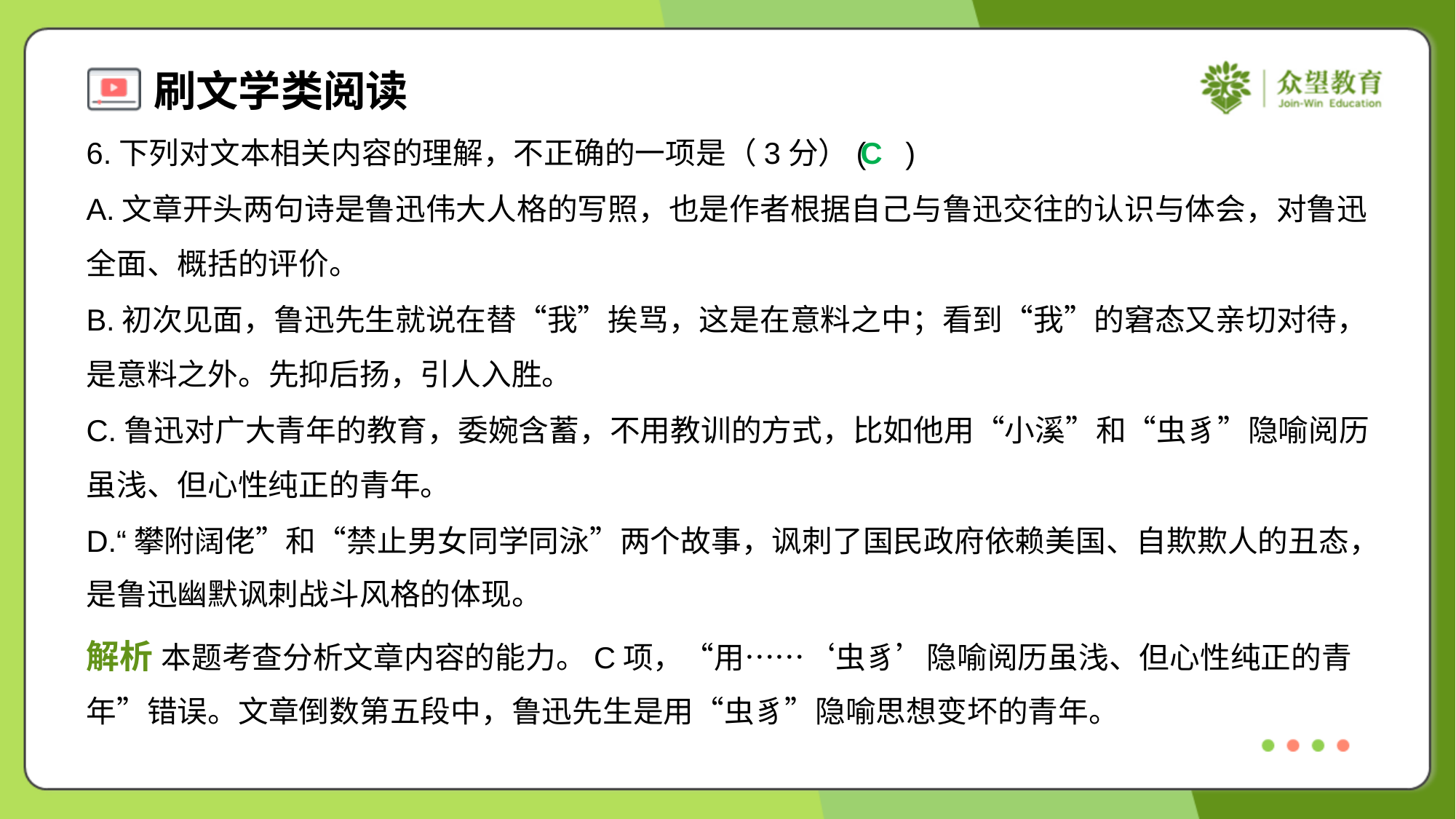

6.下列对文本相关内容的理解，不正确的一项是（3分）(     )
C
A.文章开头两句诗是鲁迅伟大人格的写照，也是作者根据自己与鲁迅交往的认识与体会，对鲁迅
全面、概括的评价。
B.初次见面，鲁迅先生就说在替“我”挨骂，这是在意料之中；看到“我”的窘态又亲切对待，
是意料之外。先抑后扬，引人入胜。
C.鲁迅对广大青年的教育，委婉含蓄，不用教训的方式，比如他用“小溪”和“虫豸”隐喻阅历
虽浅、但心性纯正的青年。
D.“攀附阔佬”和“禁止男女同学同泳”两个故事，讽刺了国民政府依赖美国、自欺欺人的丑态，
是鲁迅幽默讽刺战斗风格的体现。
解析 本题考查分析文章内容的能力。C项，“用……‘虫豸’隐喻阅历虽浅、但心性纯正的青
年”错误。文章倒数第五段中，鲁迅先生是用“虫豸”隐喻思想变坏的青年。